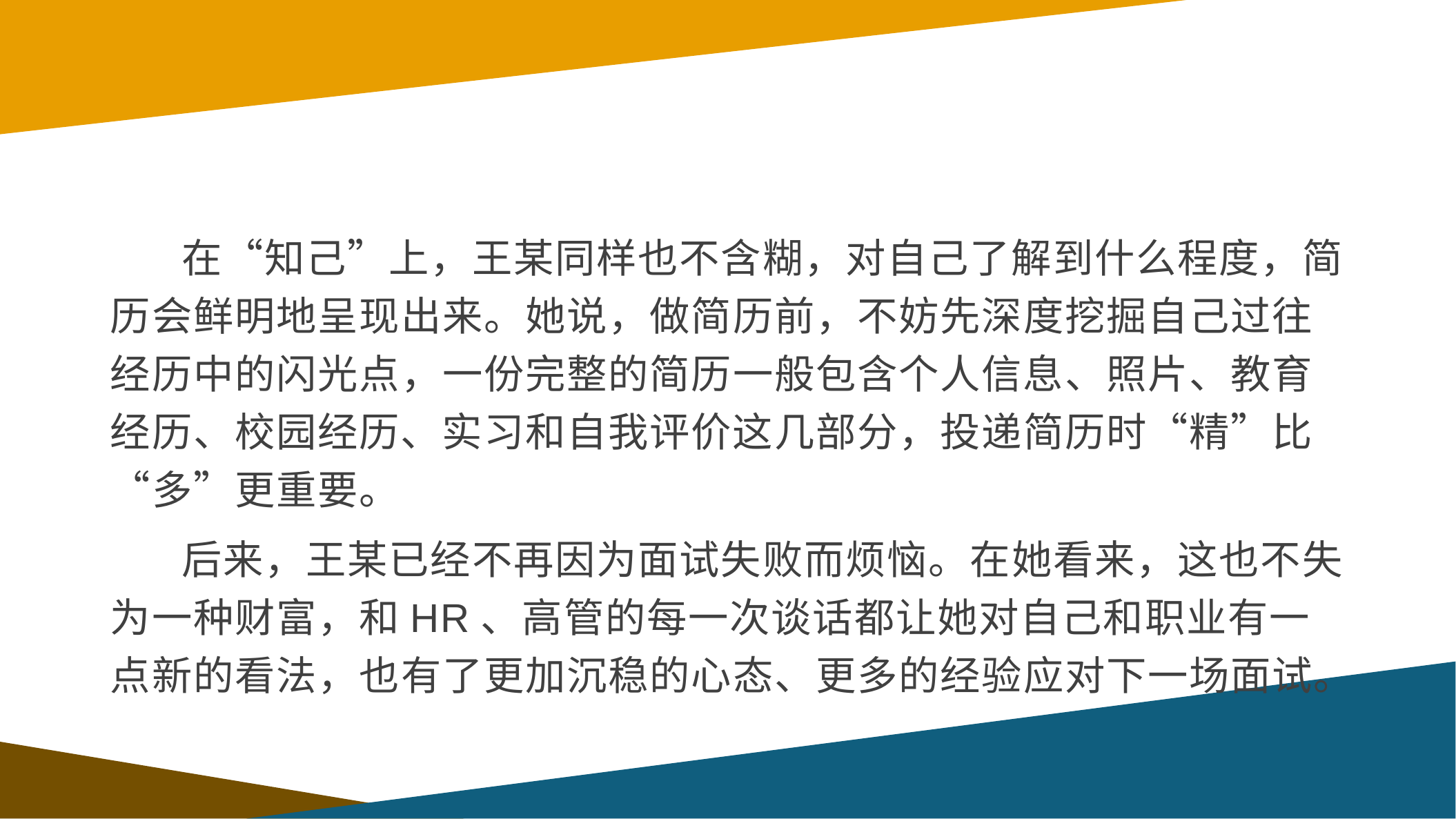

#
      在“知己”上，王某同样也不含糊，对自己了解到什么程度，简历会鲜明地呈现出来。她说，做简历前，不妨先深度挖掘自己过往经历中的闪光点，一份完整的简历一般包含个人信息、照片、教育经历、校园经历、实习和自我评价这几部分，投递简历时“精”比“多”更重要。
      后来，王某已经不再因为面试失败而烦恼。在她看来，这也不失为一种财富，和HR、高管的每一次谈话都让她对自己和职业有一点新的看法，也有了更加沉稳的心态、更多的经验应对下一场面试。